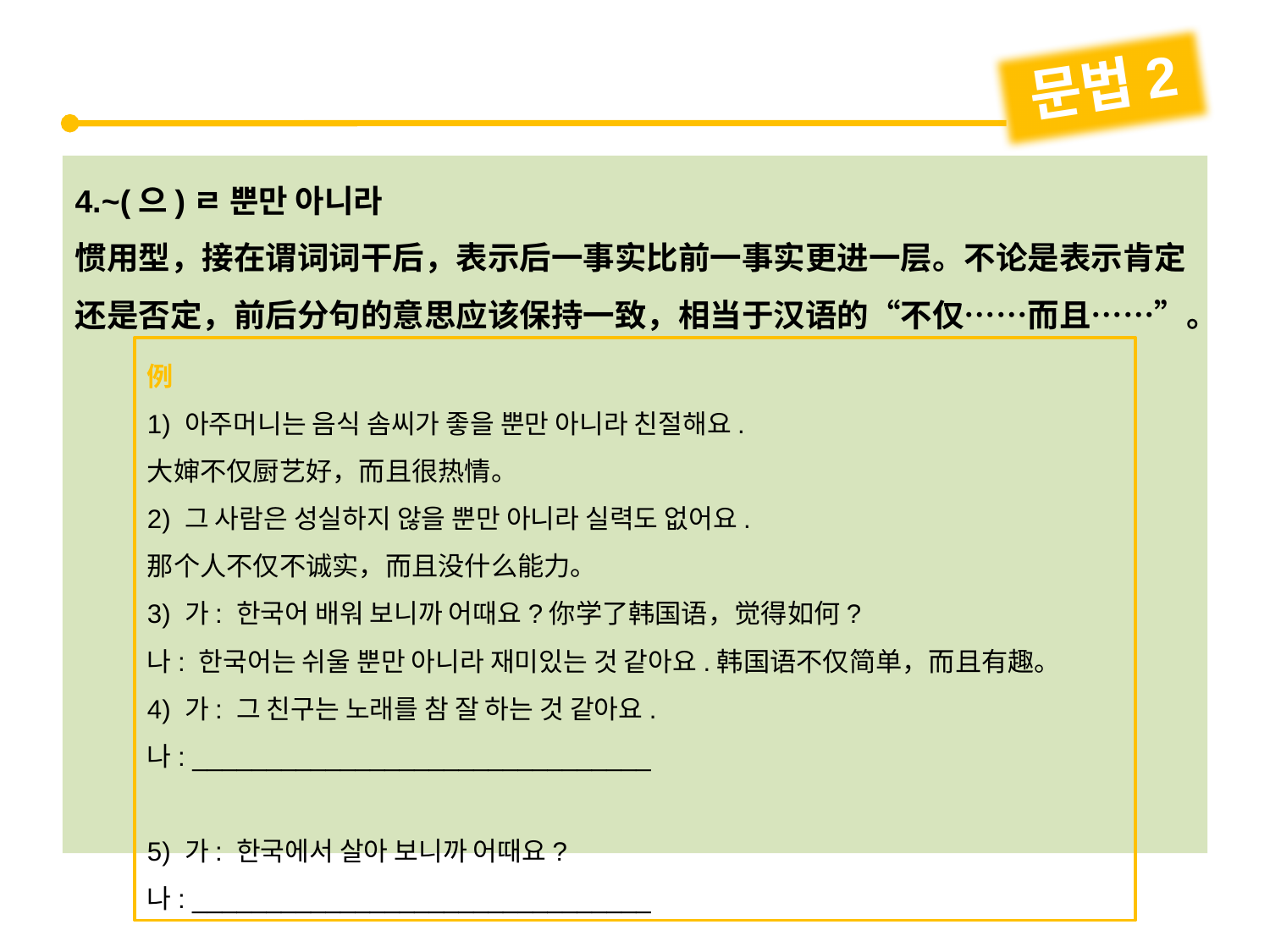

문법2
4.~(으)ㄹ 뿐만 아니라
惯用型，接在谓词词干后，表示后一事实比前一事实更进一层。不论是表示肯定还是否定，前后分句的意思应该保持一致，相当于汉语的“不仅……而且……”。

例
1) 아주머니는 음식 솜씨가 좋을 뿐만 아니라 친절해요.
大婶不仅厨艺好，而且很热情。
2) 그 사람은 성실하지 않을 뿐만 아니라 실력도 없어요.
那个人不仅不诚实，而且没什么能力。
3) 가: 한국어 배워 보니까 어때요?你学了韩国语，觉得如何?
나: 한국어는 쉬울 뿐만 아니라 재미있는 것 같아요.韩国语不仅简单，而且有趣。
4) 가: 그 친구는 노래를 참 잘 하는 것 같아요.
나: _______________________________
5) 가: 한국에서 살아 보니까 어때요?
나: _______________________________